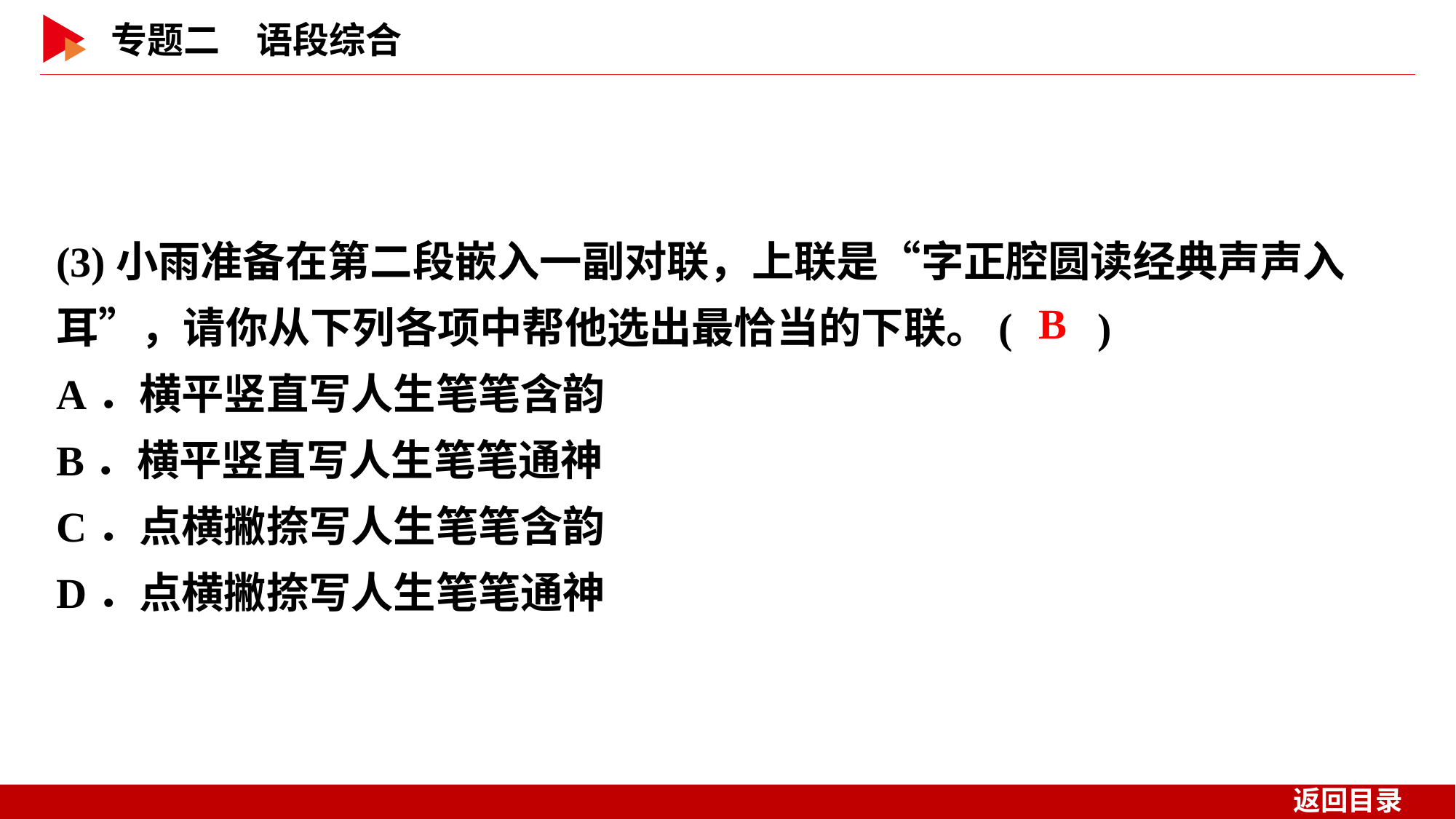

(3)小雨准备在第二段嵌入一副对联，上联是“字正腔圆读经典声声入耳”，请你从下列各项中帮他选出最恰当的下联。(        )
A．横平竖直写人生笔笔含韵
B．横平竖直写人生笔笔通神
C．点横撇捺写人生笔笔含韵
D．点横撇捺写人生笔笔通神
   B